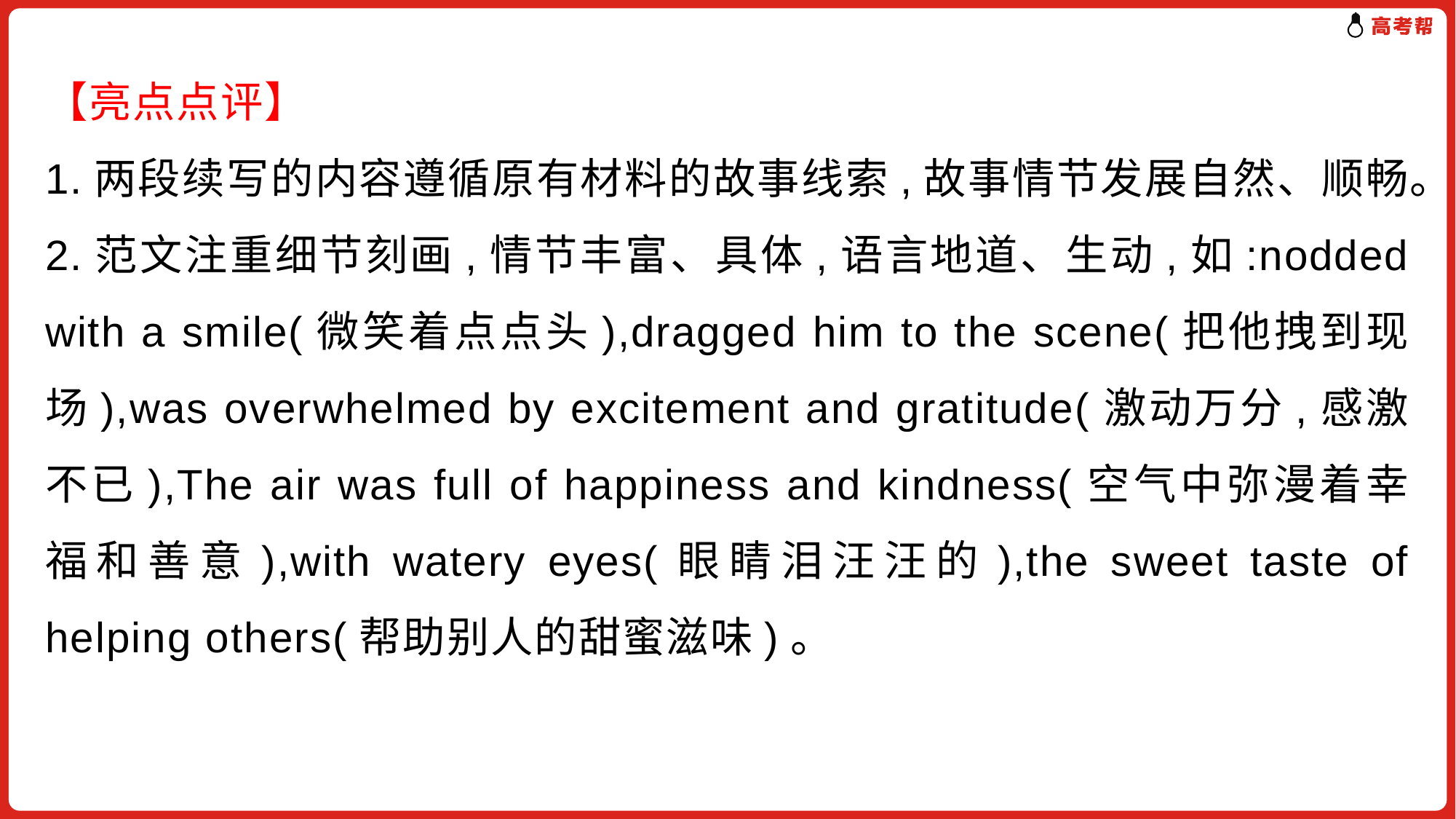

【亮点点评】
1.两段续写的内容遵循原有材料的故事线索,故事情节发展自然、顺畅。
2.范文注重细节刻画,情节丰富、具体,语言地道、生动,如:nodded with a smile(微笑着点点头),dragged him to the scene(把他拽到现场),was overwhelmed by excitement and gratitude(激动万分,感激不已),The air was full of happiness and kindness(空气中弥漫着幸福和善意),with watery eyes(眼睛泪汪汪的),the sweet taste of helping others(帮助别人的甜蜜滋味)。